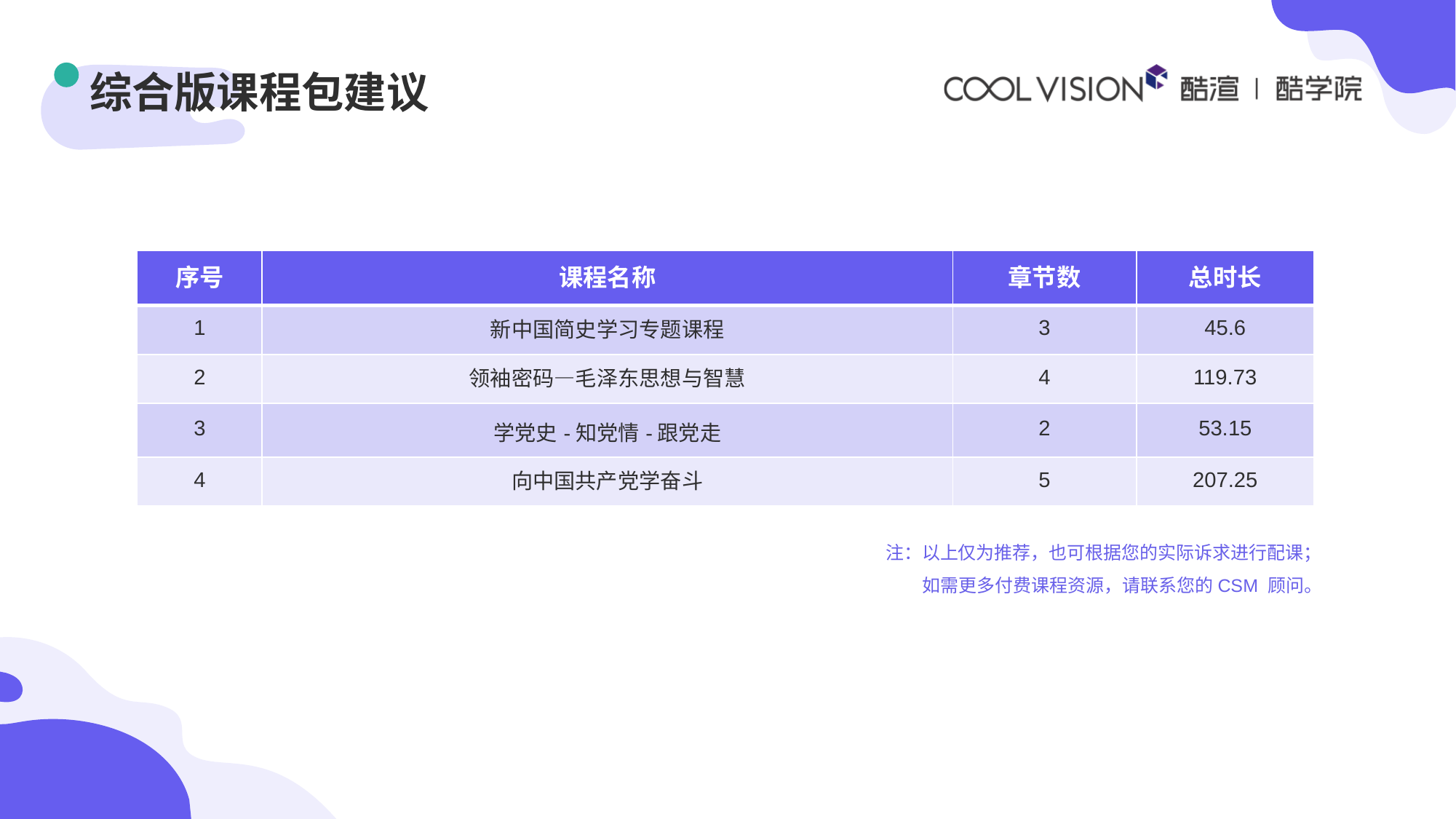

# 综合版课程包建议
| 序号 | 课程名称 | 章节数 | 总时长 |
| --- | --- | --- | --- |
| 1 | 新中国简史学习专题课程 | 3 | 45.6 |
| 2 | 领袖密码—毛泽东思想与智慧 | 4 | 119.73 |
| 3 | 学党史-知党情-跟党走 | 2 | 53.15 |
| 4 | 向中国共产党学奋斗 | 5 | 207.25 |
注：以上仅为推荐，也可根据您的实际诉求进行配课；
如需更多付费课程资源，请联系您的CSM 顾问。
8